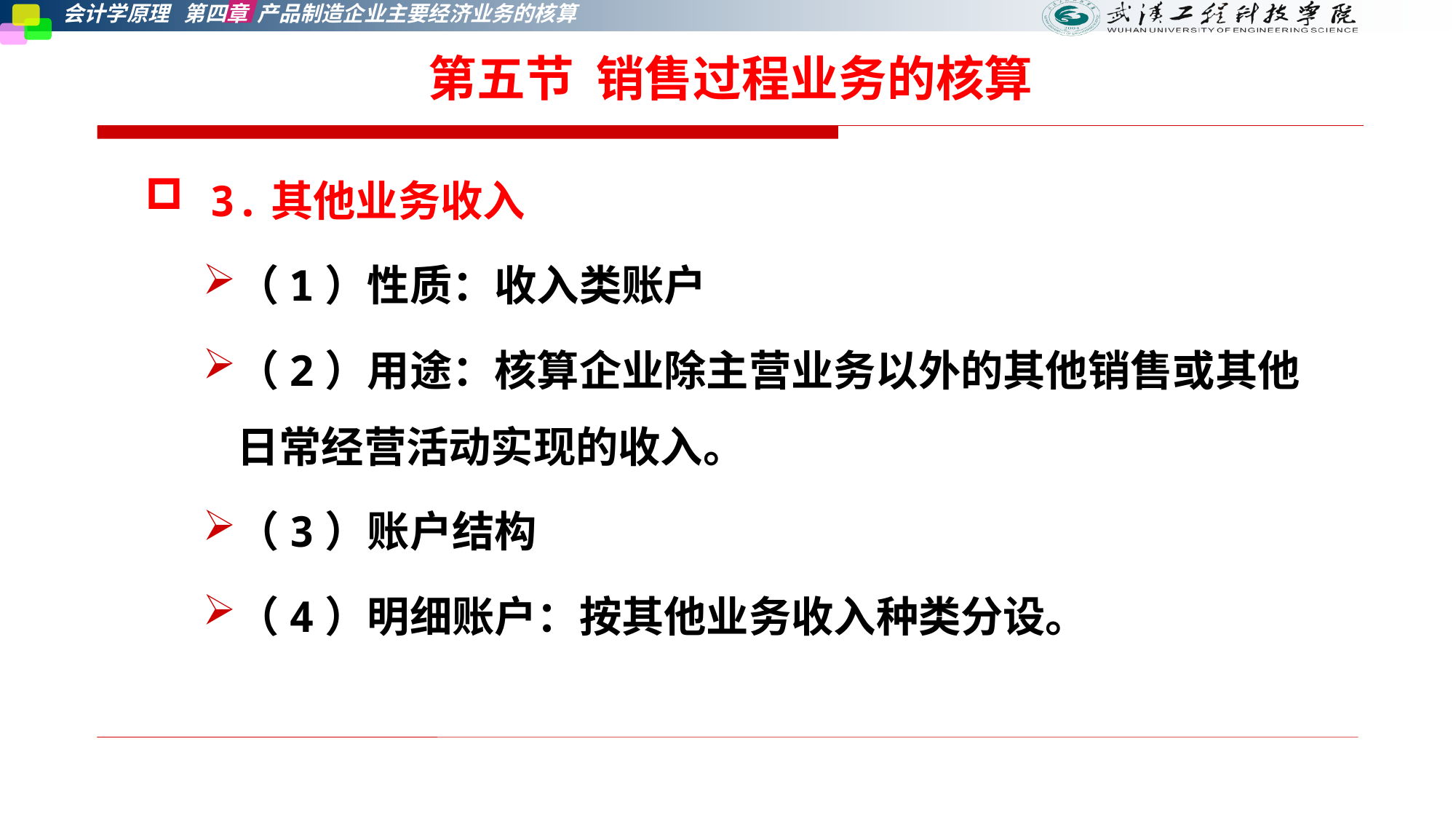

第五节  销售过程业务的核算
 3.其他业务收入
（1）性质：收入类账户
（2）用途：核算企业除主营业务以外的其他销售或其他日常经营活动实现的收入。
（3）账户结构
（4）明细账户：按其他业务收入种类分设。